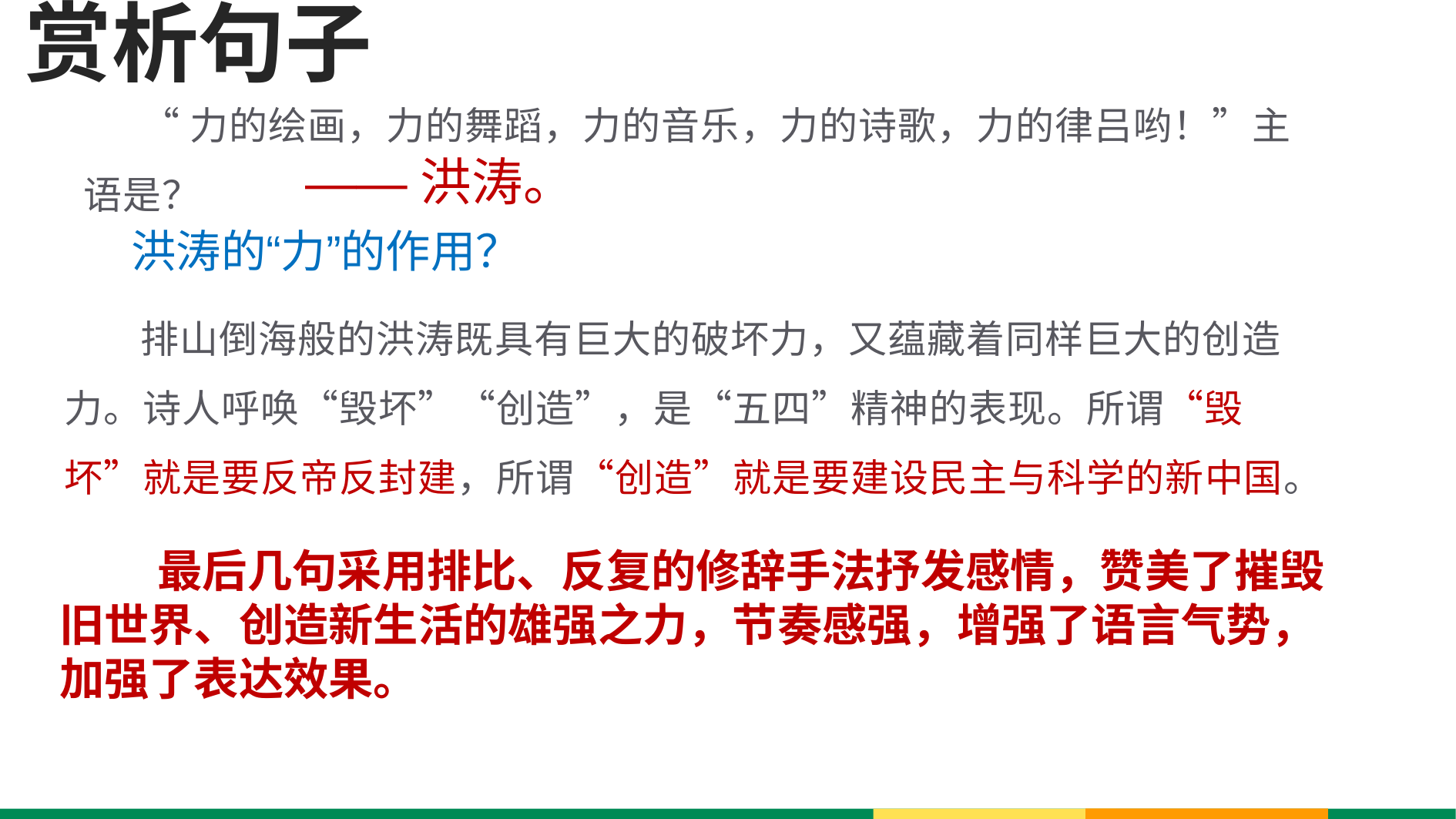

赏析句子
“力的绘画，力的舞蹈，力的音乐，力的诗歌，力的律吕哟！”主语是？

——洪涛。
洪涛的“力”的作用？
 排山倒海般的洪涛既具有巨大的破坏力，又蕴藏着同样巨大的创造力。诗人呼唤“毁坏”“创造”，是“五四”精神的表现。所谓“毁坏”就是要反帝反封建，所谓“创造”就是要建设民主与科学的新中国。
       最后几句采用排比、反复的修辞手法抒发感情，赞美了摧毁旧世界、创造新生活的雄强之力，节奏感强，增强了语言气势，加强了表达效果。